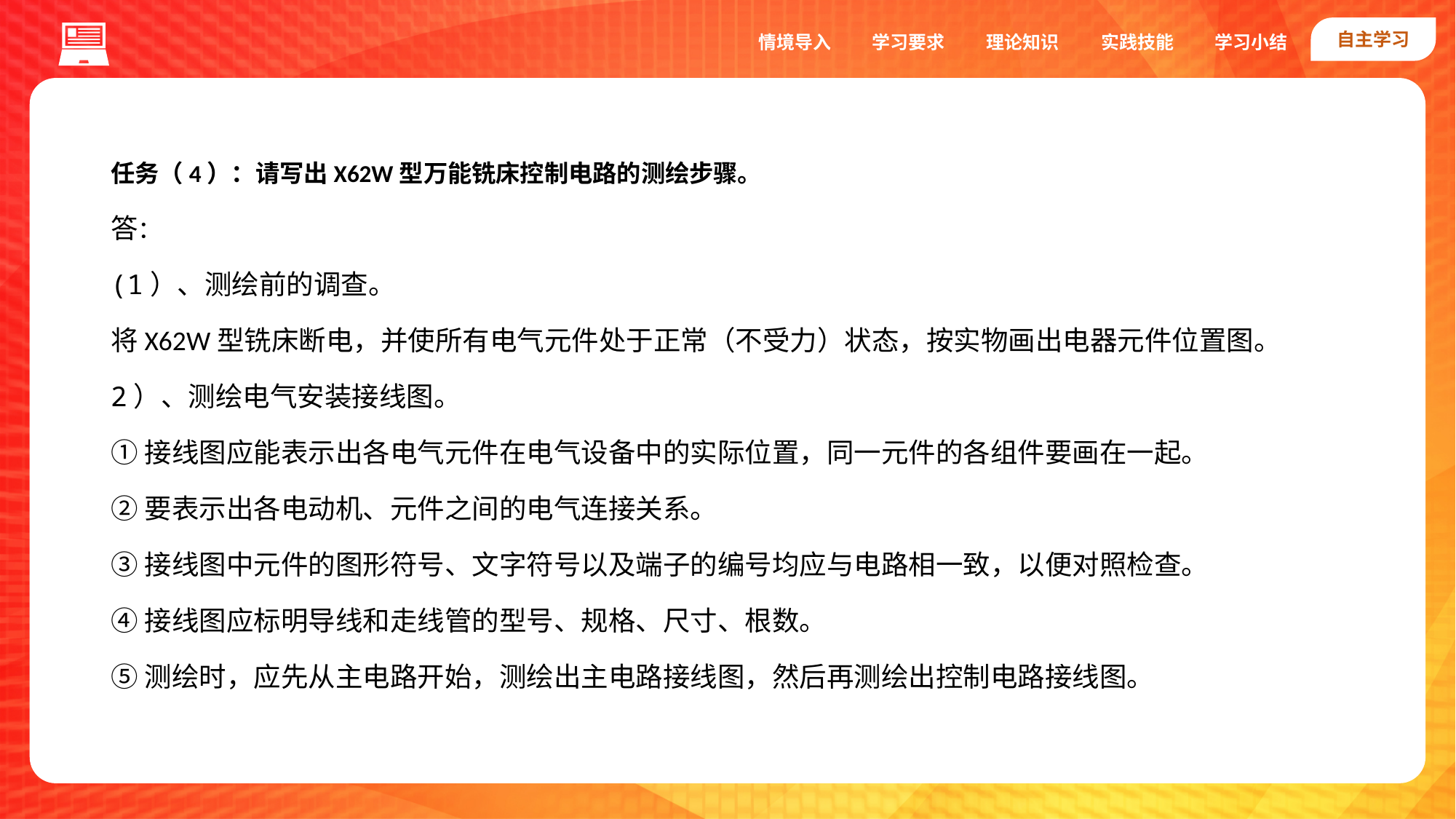

自主学习
实践技能
情境导入
学习要求
理论知识
学习小结

任务（4）：请写出X62W型万能铣床控制电路的测绘步骤。
答：
(1）、测绘前的调查。
将X62W型铣床断电，并使所有电气元件处于正常（不受力）状态，按实物画出电器元件位置图。
2）、测绘电气安装接线图。
①接线图应能表示出各电气元件在电气设备中的实际位置，同一元件的各组件要画在一起。
②要表示出各电动机、元件之间的电气连接关系。
③接线图中元件的图形符号、文字符号以及端子的编号均应与电路相一致，以便对照检查。
④接线图应标明导线和走线管的型号、规格、尺寸、根数。
⑤测绘时，应先从主电路开始，测绘出主电路接线图，然后再测绘出控制电路接线图。